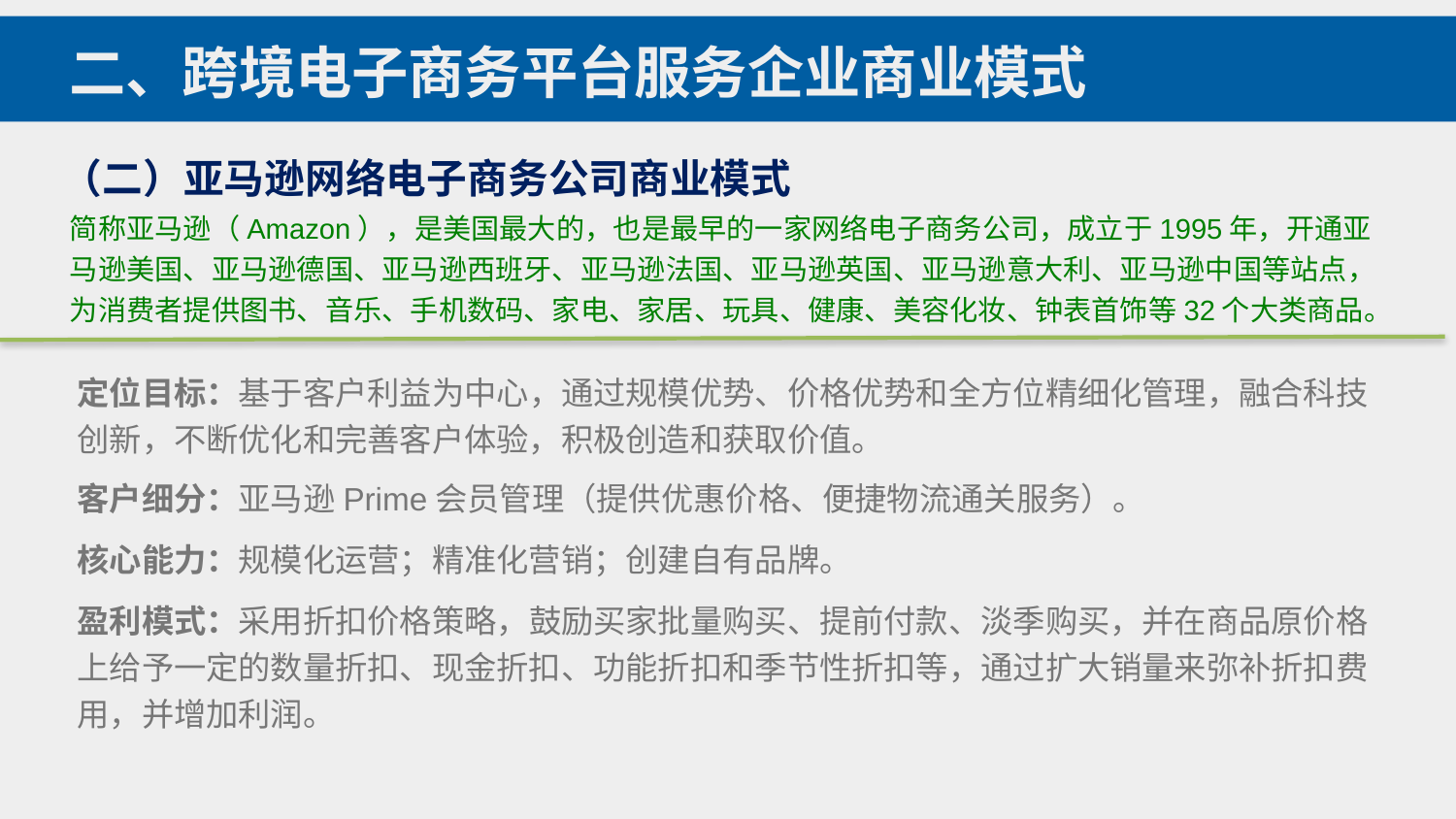

二、跨境电子商务平台服务企业商业模式
（二）亚马逊网络电子商务公司商业模式
简称亚马逊（Amazon），是美国最大的，也是最早的一家网络电子商务公司，成立于1995年，开通亚马逊美国、亚马逊德国、亚马逊西班牙、亚马逊法国、亚马逊英国、亚马逊意大利、亚马逊中国等站点，为消费者提供图书、音乐、手机数码、家电、家居、玩具、健康、美容化妆、钟表首饰等32个大类商品。
定位目标：基于客户利益为中心，通过规模优势、价格优势和全方位精细化管理，融合科技创新，不断优化和完善客户体验，积极创造和获取价值。
客户细分：亚马逊Prime会员管理（提供优惠价格、便捷物流通关服务）。
核心能力：规模化运营；精准化营销；创建自有品牌。
盈利模式：采用折扣价格策略，鼓励买家批量购买、提前付款、淡季购买，并在商品原价格上给予一定的数量折扣、现金折扣、功能折扣和季节性折扣等，通过扩大销量来弥补折扣费用，并增加利润。